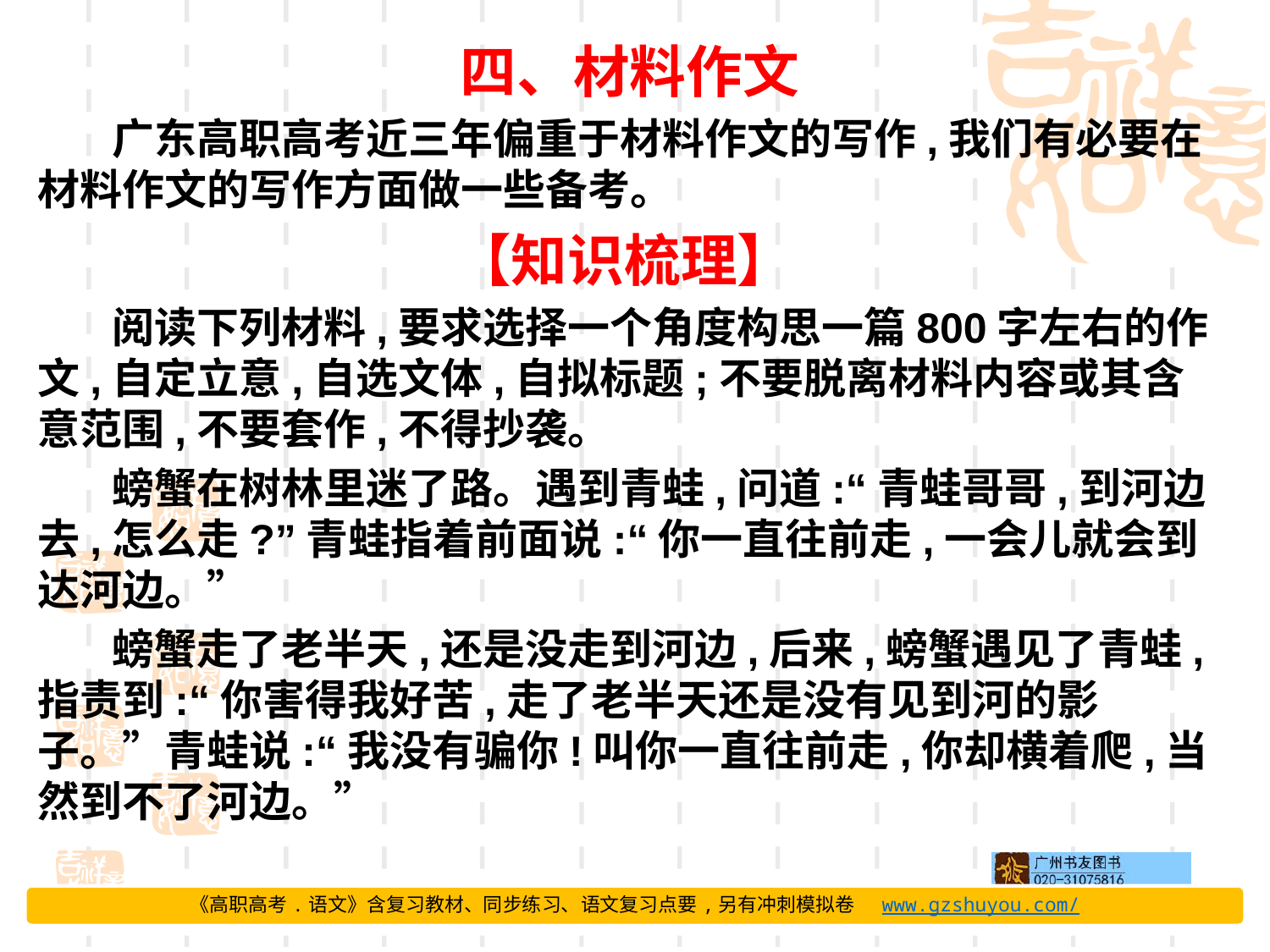

四、材料作文
广东高职高考近三年偏重于材料作文的写作,我们有必要在材料作文的写作方面做一些备考。
【知识梳理】
阅读下列材料,要求选择一个角度构思一篇800字左右的作文,自定立意,自选文体,自拟标题;不要脱离材料内容或其含意范围,不要套作,不得抄袭。
螃蟹在树林里迷了路。遇到青蛙,问道:“青蛙哥哥,到河边去,怎么走?”青蛙指着前面说:“你一直往前走,一会儿就会到达河边。”
螃蟹走了老半天,还是没走到河边,后来,螃蟹遇见了青蛙,指责到:“你害得我好苦,走了老半天还是没有见到河的影子。”青蛙说:“我没有骗你!叫你一直往前走,你却横着爬,当然到不了河边。”